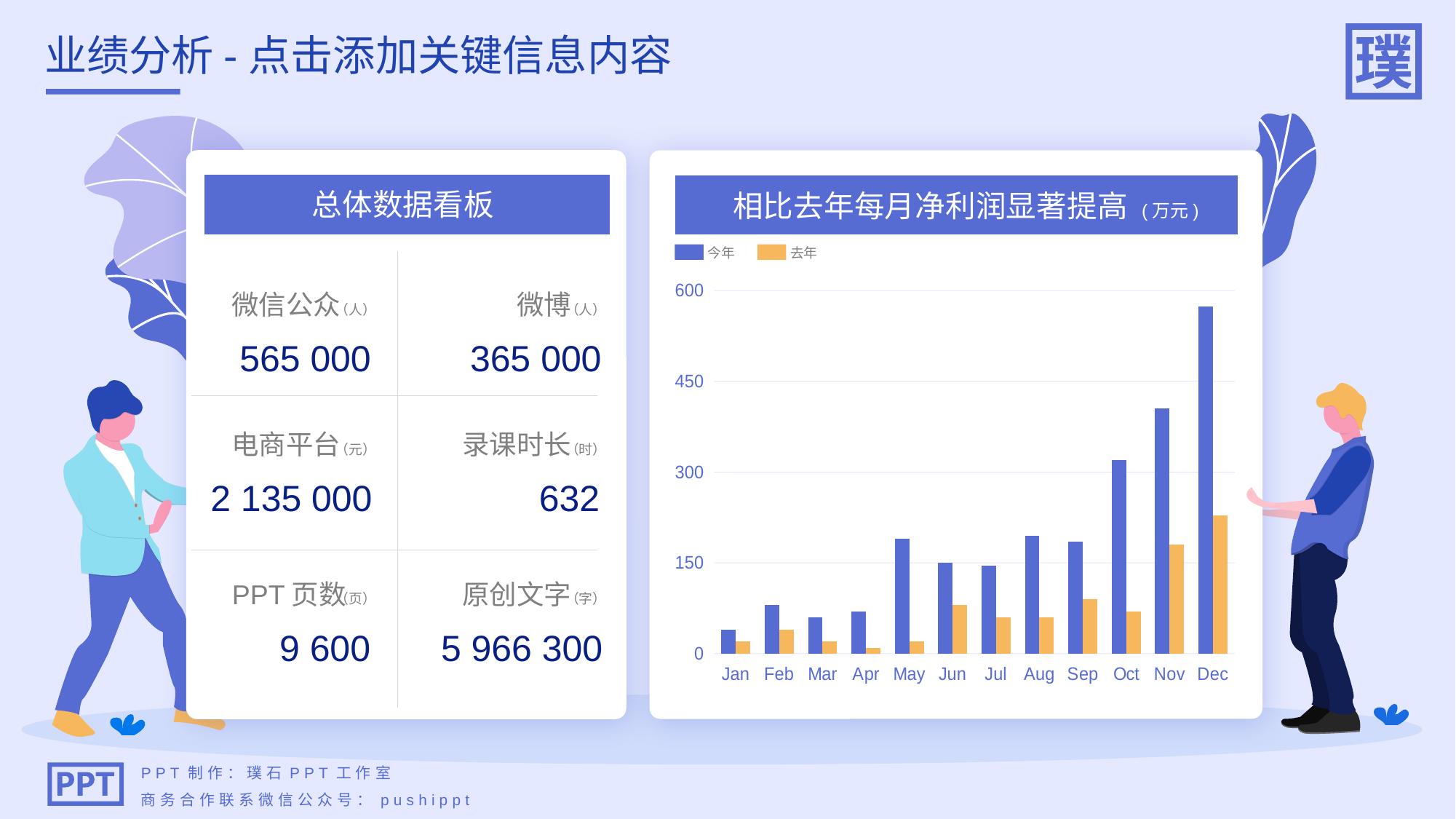

# 业绩分析-点击添加关键信息内容

总体数据看板

微信公众
微博
（人）
（人）
565 000
365 000
电商平台
录课时长
（元）
（时）
2 135 000
632
PPT页数
原创文字
（页）
（字）
9 600
5 966 300

相比去年每月净利润显著提高 (万元)
今年
去年

### Chart

| Category | 系列一 | 系列二 |
|---|---|---|
| Jan | 40.0 | 20.0 |
| Feb | 80.0 | 40.0 |
| Mar | 60.0 | 20.0 |
| Apr | 70.0 | 10.0 |
| May | 190.0 | 20.0 |
| Jun | 150.0 | 80.0 |
| Jul | 145.0 | 60.0 |
| Aug | 195.0 | 60.0 |
| Sep | 185.0 | 90.0 |
| Oct | 320.0 | 70.0 |
| Nov | 405.0 | 180.0 |
| Dec | 574.0 | 229.0 |